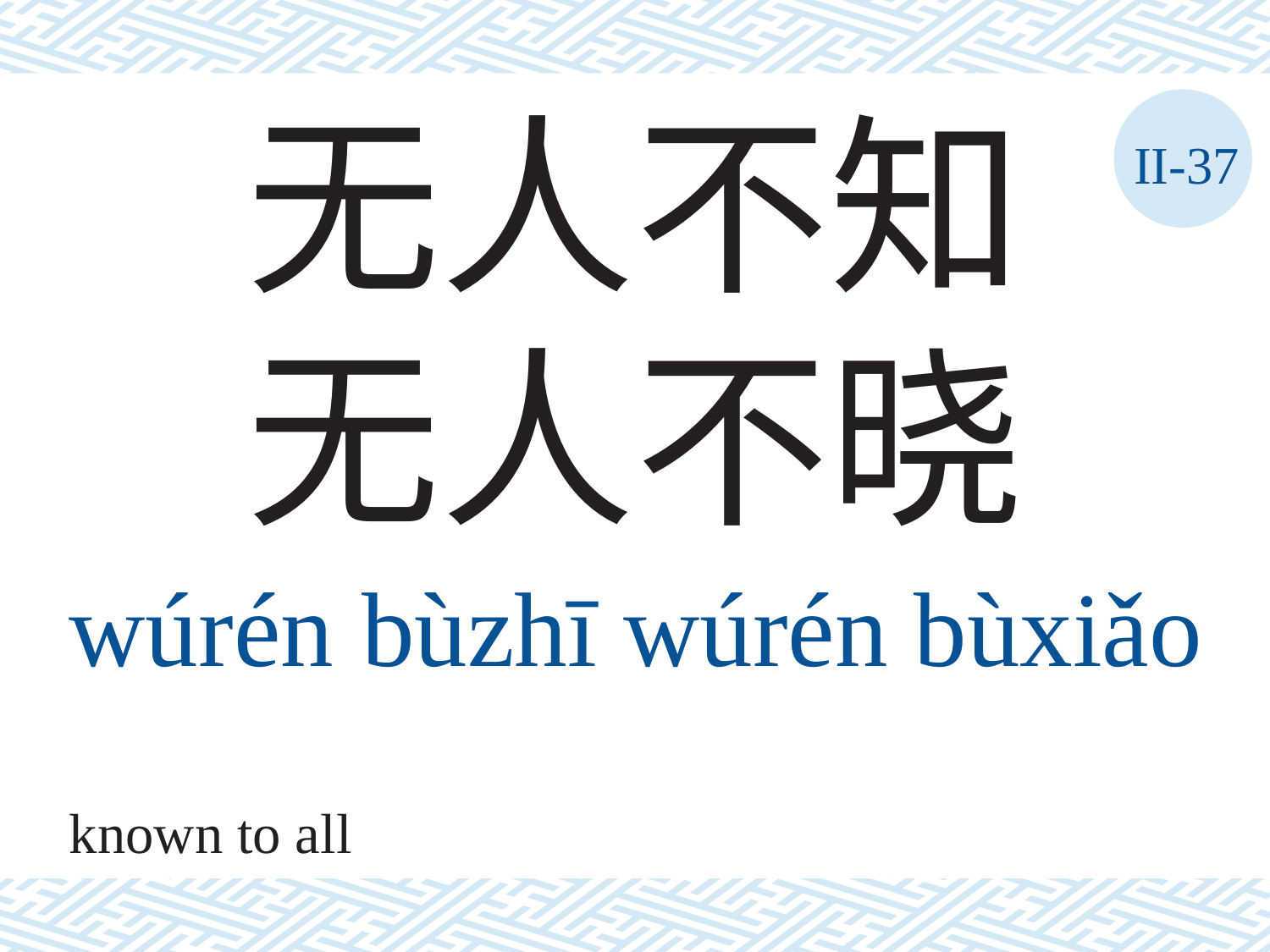

无人不知 无人不晓
II-37
wúrén	bùzhī	wúrén	bùxiǎo
known to all